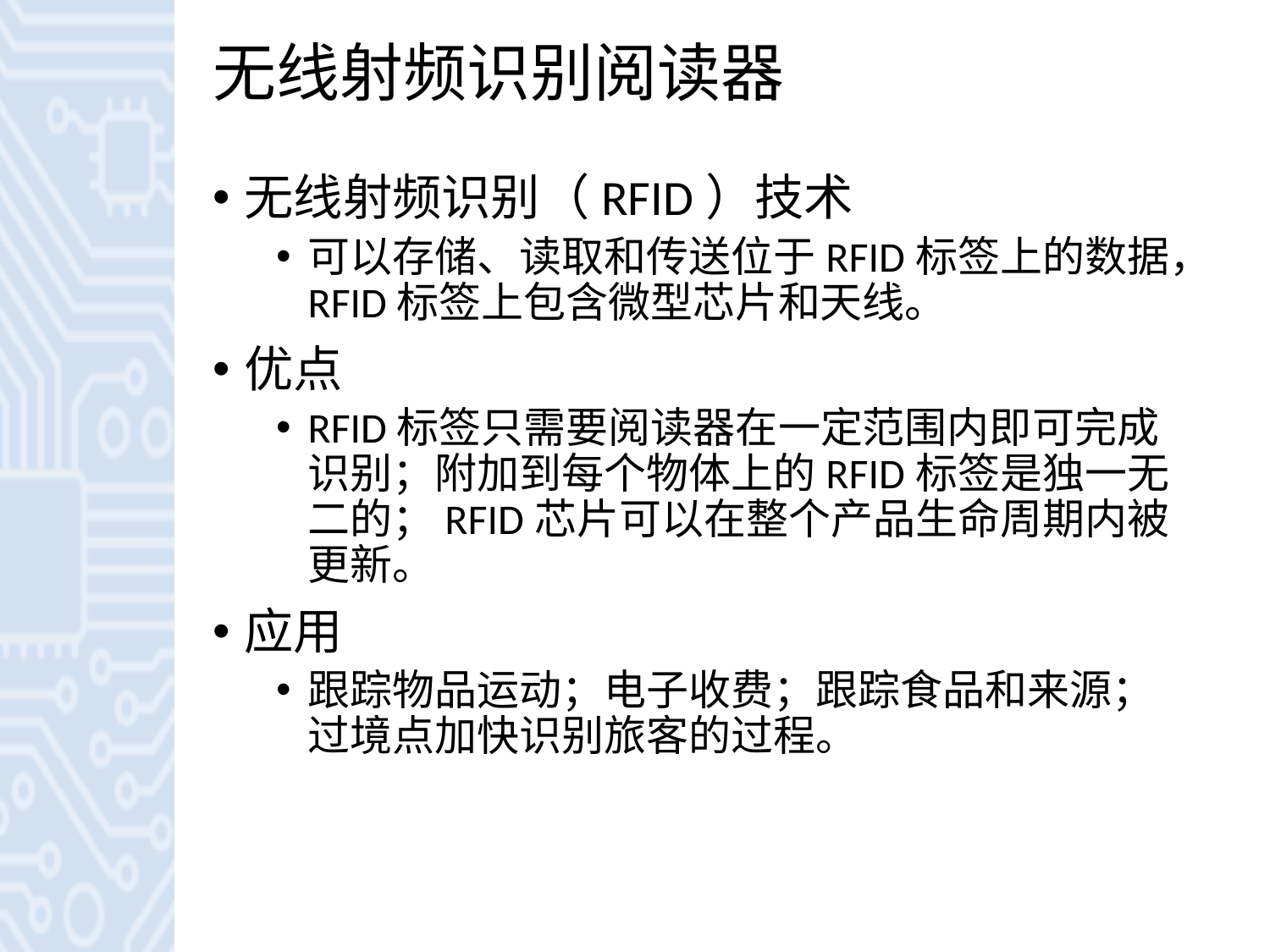

# 无线射频识别阅读器
无线射频识别（RFID）技术
可以存储、读取和传送位于RFID标签上的数据，RFID标签上包含微型芯片和天线。
优点
RFID标签只需要阅读器在一定范围内即可完成识别；附加到每个物体上的RFID标签是独一无二的；RFID芯片可以在整个产品生命周期内被更新。
应用
跟踪物品运动；电子收费；跟踪食品和来源；过境点加快识别旅客的过程。